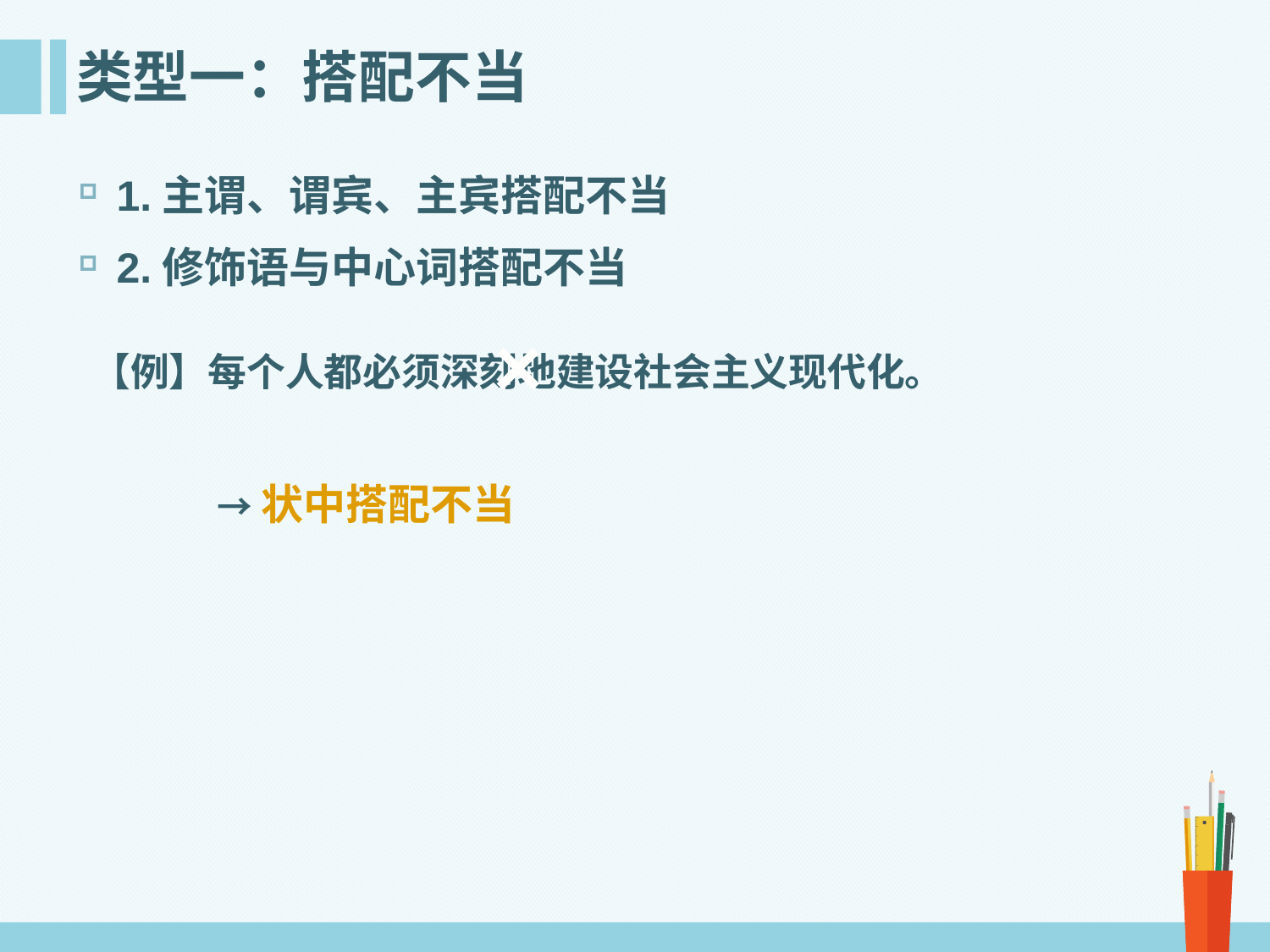

# 类型一：搭配不当
1.主谓、谓宾、主宾搭配不当
2.修饰语与中心词搭配不当

×
【例】每个人都必须深刻地建设社会主义现代化。

→状中搭配不当